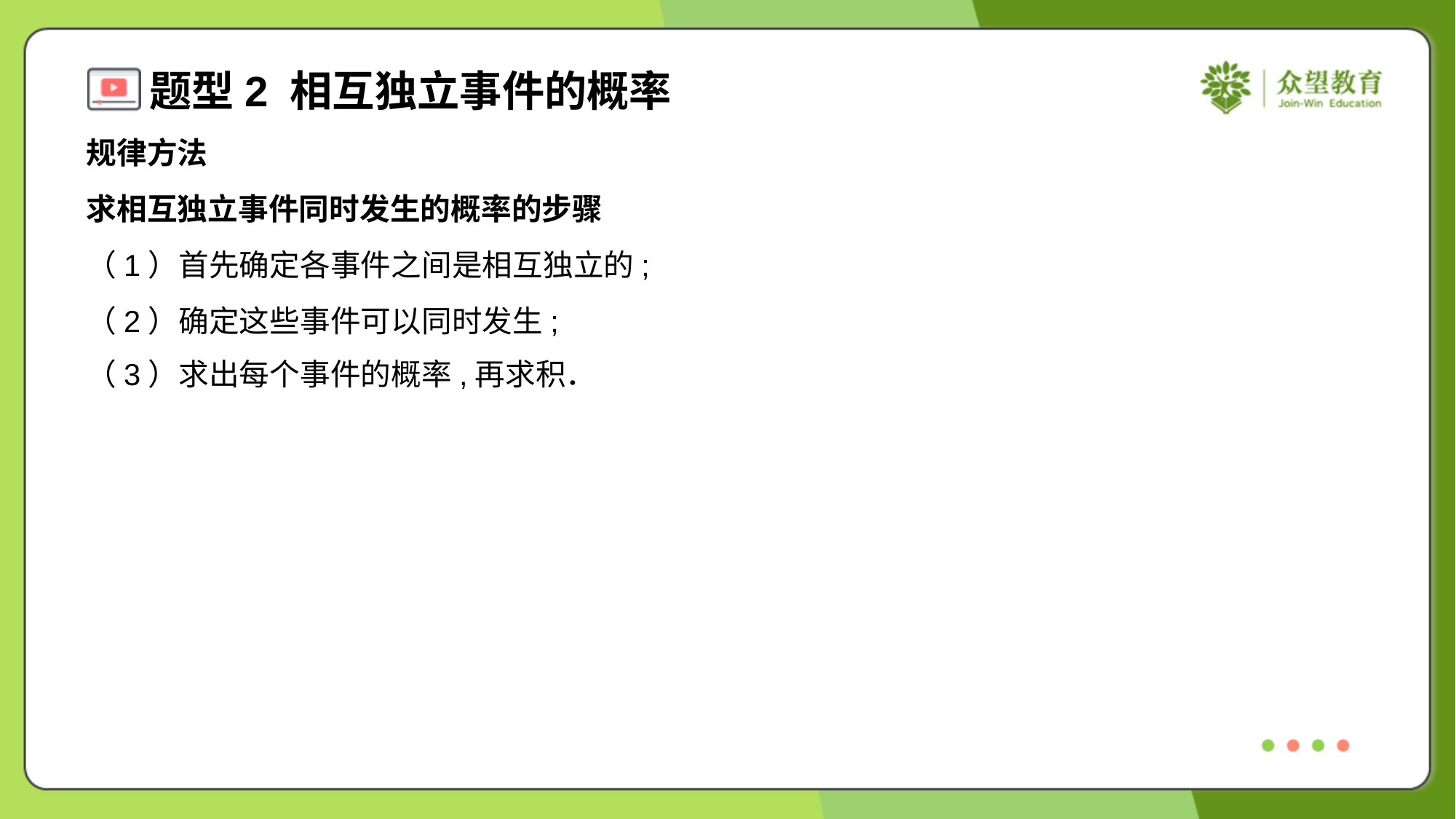

规律方法
求相互独立事件同时发生的概率的步骤
（1）首先确定各事件之间是相互独立的;
（2）确定这些事件可以同时发生;
（3）求出每个事件的概率,再求积．